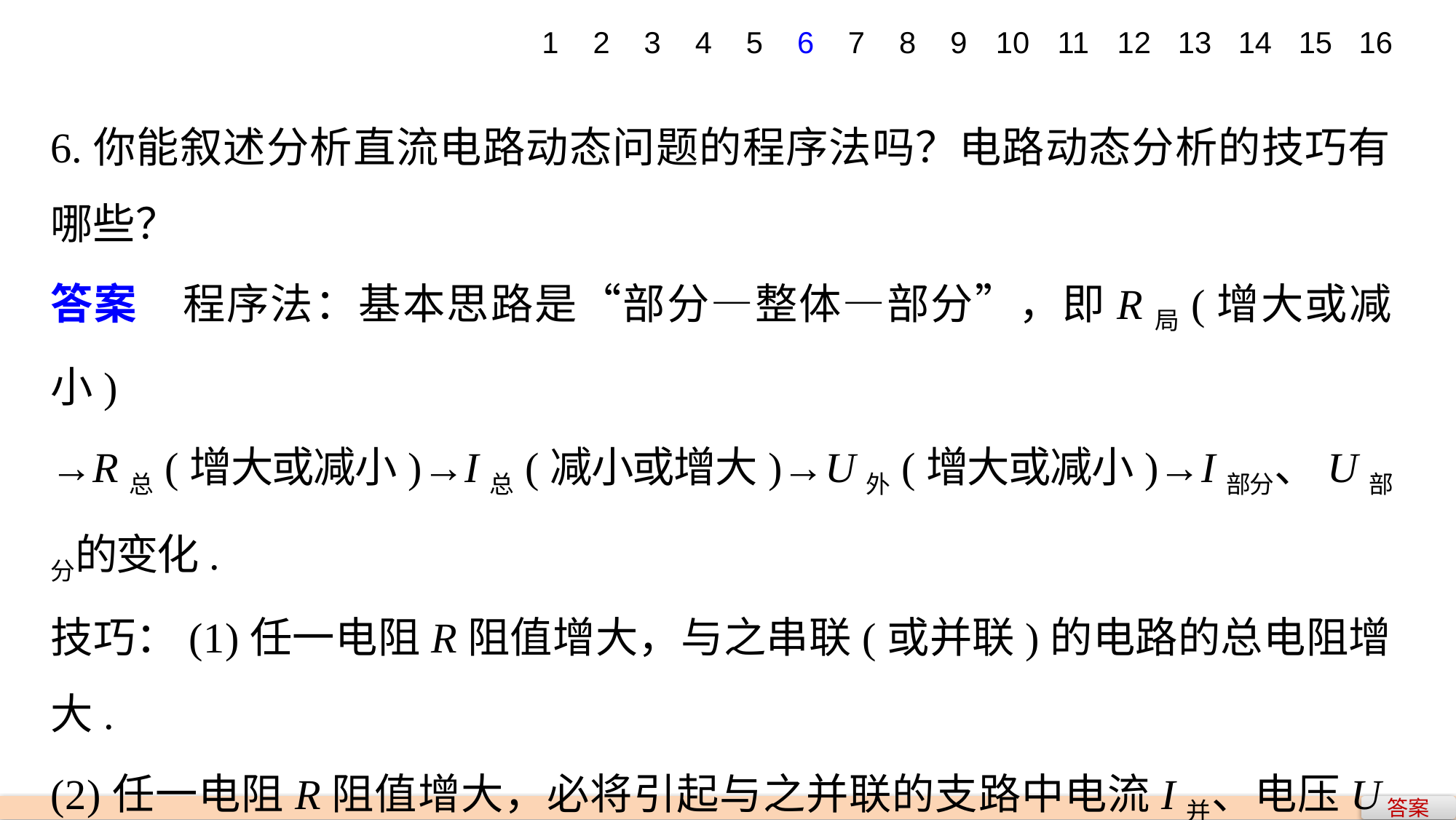

1
2
3
4
5
6
7
8
9
10
11
12
13
14
15
16
6.你能叙述分析直流电路动态问题的程序法吗？电路动态分析的技巧有哪些？
答案　程序法：基本思路是“部分—整体—部分”，即R局(增大或减小)
→R总(增大或减小)→I总(减小或增大)→U外(增大或减小)→I部分、U部分的变化.
技巧：(1)任一电阻R阻值增大，与之串联(或并联)的电路的总电阻增大.
(2)任一电阻R阻值增大，必将引起与之并联的支路中电流I并、电压U并的增大，与之串联的各电路电流I串、电压U串的减小.

答案